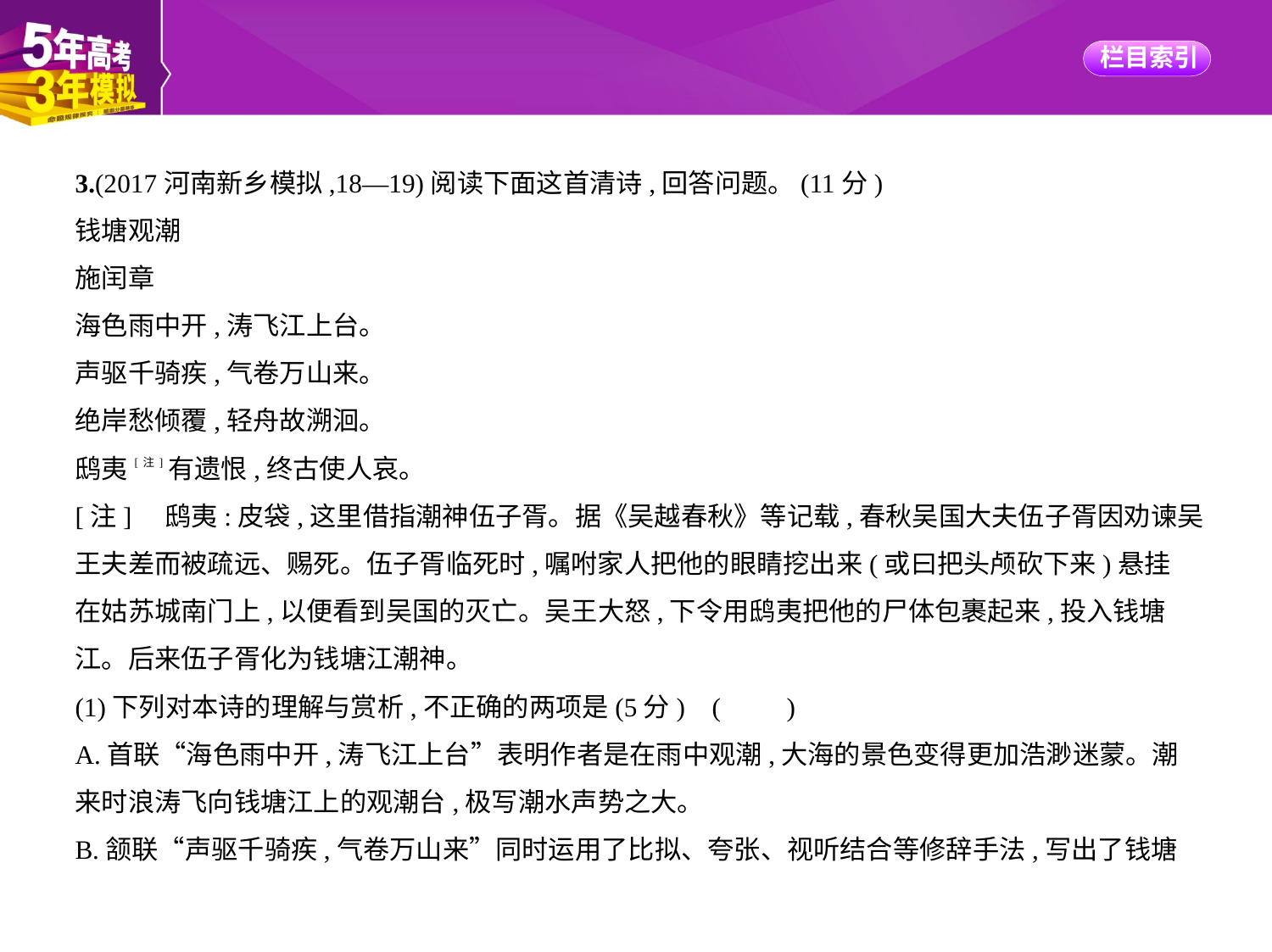

3.(2017河南新乡模拟,18—19)阅读下面这首清诗,回答问题。(11分)
钱塘观潮
施闰章
海色雨中开,涛飞江上台。
声驱千骑疾,气卷万山来。
绝岸愁倾覆,轻舟故溯洄。
鸱夷[注]有遗恨,终古使人哀。
[注]　鸱夷:皮袋,这里借指潮神伍子胥。据《吴越春秋》等记载,春秋吴国大夫伍子胥因劝谏吴
王夫差而被疏远、赐死。伍子胥临死时,嘱咐家人把他的眼睛挖出来(或曰把头颅砍下来)悬挂
在姑苏城南门上,以便看到吴国的灭亡。吴王大怒,下令用鸱夷把他的尸体包裹起来,投入钱塘
江。后来伍子胥化为钱塘江潮神。
(1)下列对本诗的理解与赏析,不正确的两项是(5分) (　　)
A.首联“海色雨中开,涛飞江上台”表明作者是在雨中观潮,大海的景色变得更加浩渺迷蒙。潮
来时浪涛飞向钱塘江上的观潮台,极写潮水声势之大。
B.颔联“声驱千骑疾,气卷万山来”同时运用了比拟、夸张、视听结合等修辞手法,写出了钱塘